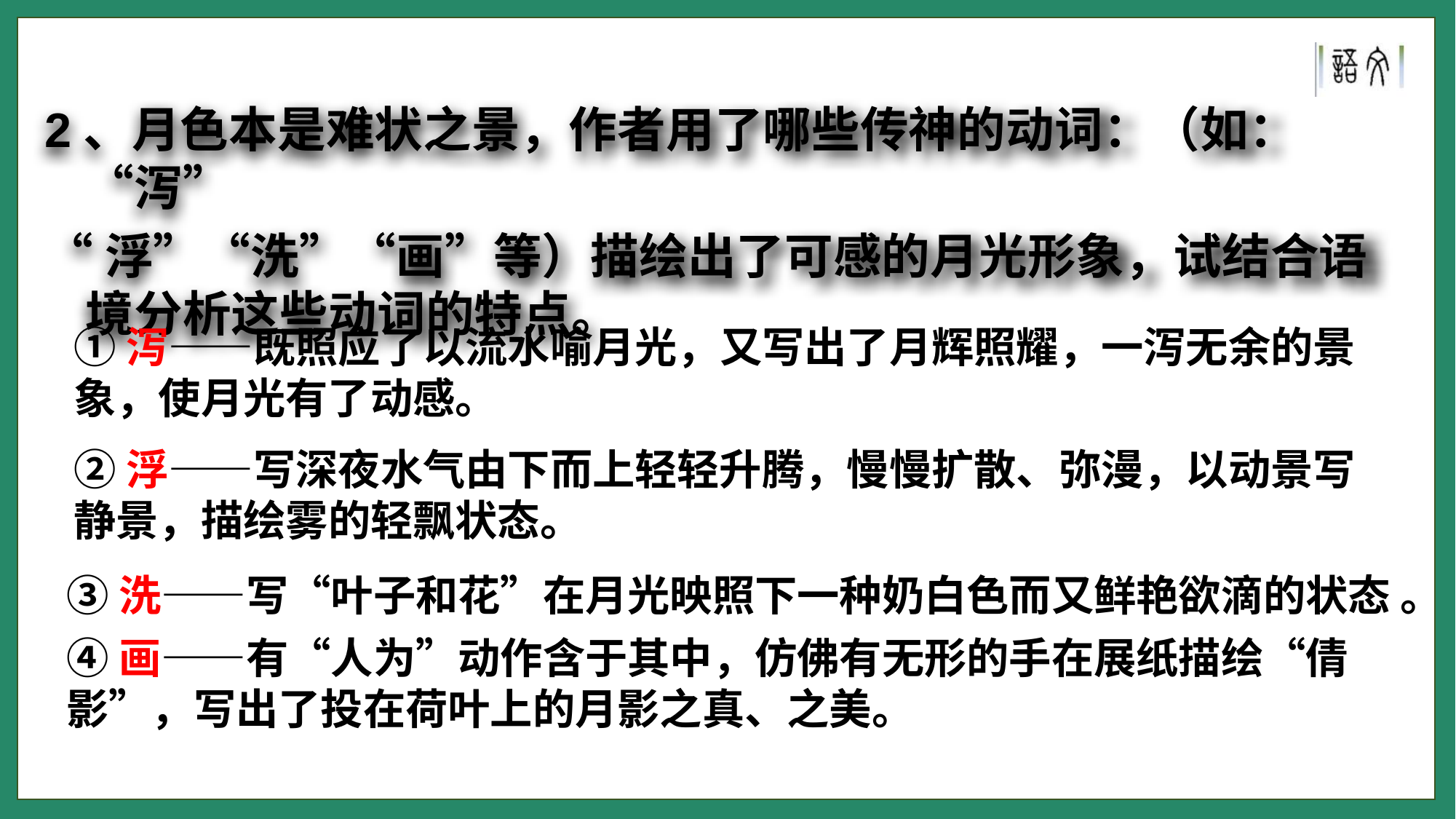

2、月色本是难状之景，作者用了哪些传神的动词：（如：“泻”
“浮”“洗”“画”等）描绘出了可感的月光形象，试结合语境分析这些动词的特点。
①泻——既照应了以流水喻月光，又写出了月辉照耀，一泻无余的景象，使月光有了动感。
②浮——写深夜水气由下而上轻轻升腾，慢慢扩散、弥漫，以动景写静景，描绘雾的轻飘状态。
③洗——写“叶子和花”在月光映照下一种奶白色而又鲜艳欲滴的状态 。
④画——有“人为”动作含于其中，仿佛有无形的手在展纸描绘“倩影”，写出了投在荷叶上的月影之真、之美。